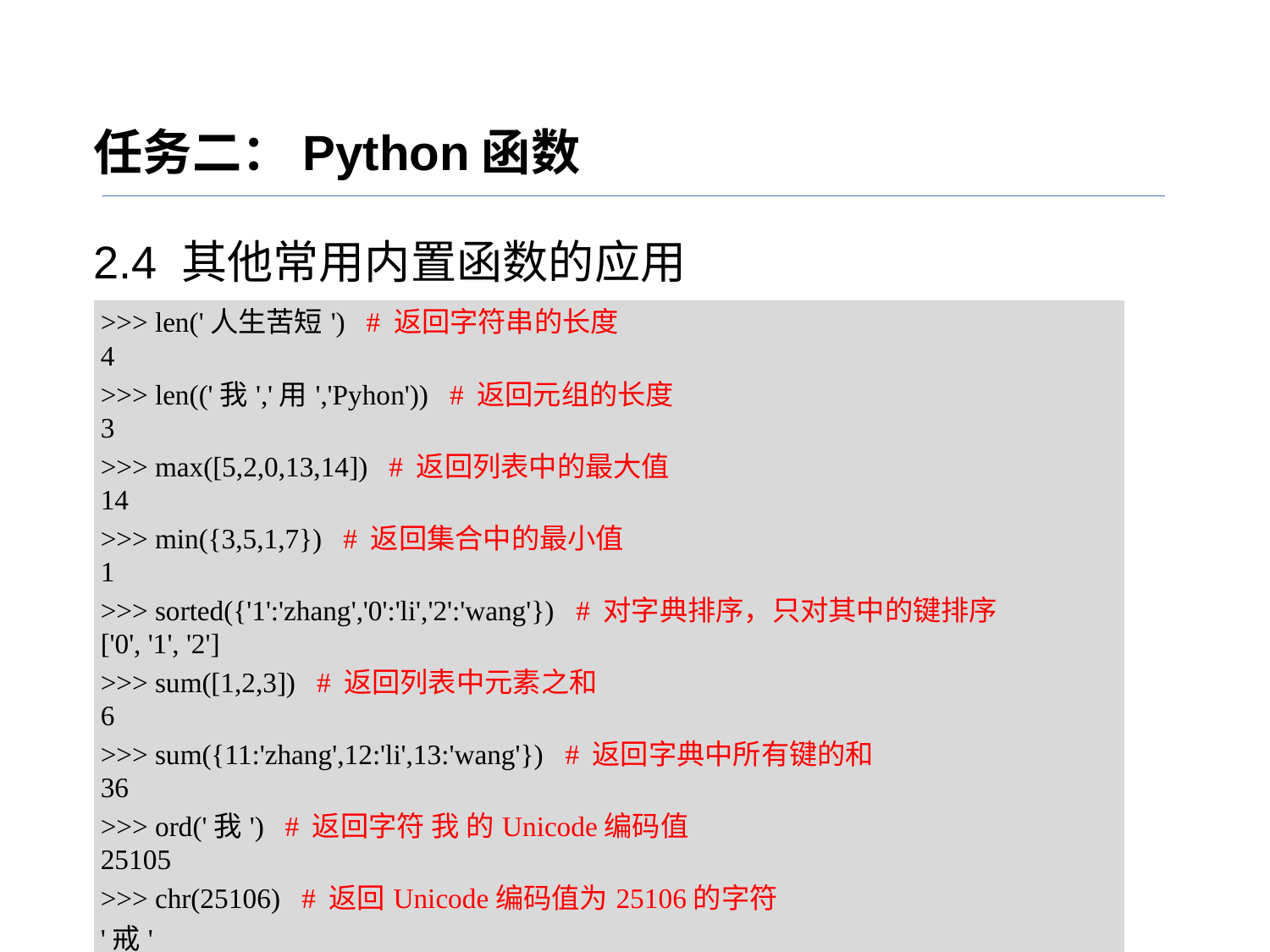

任务二：Python函数
2.4 其他常用内置函数的应用
| >>> len('人生苦短') # 返回字符串的长度 4 >>> len(('我','用','Pyhon')) # 返回元组的长度 3 >>> max([5,2,0,13,14]) # 返回列表中的最大值 14 >>> min({3,5,1,7}) # 返回集合中的最小值 1 >>> sorted({'1':'zhang','0':'li','2':'wang'}) # 对字典排序，只对其中的键排序 ['0', '1', '2'] >>> sum([1,2,3]) # 返回列表中元素之和 6 >>> sum({11:'zhang',12:'li',13:'wang'}) # 返回字典中所有键的和 36 >>> ord('我') # 返回字符 我 的Unicode编码值 25105 >>> chr(25106) # 返回Unicode编码值为25106的字符 '戒' |
| --- |